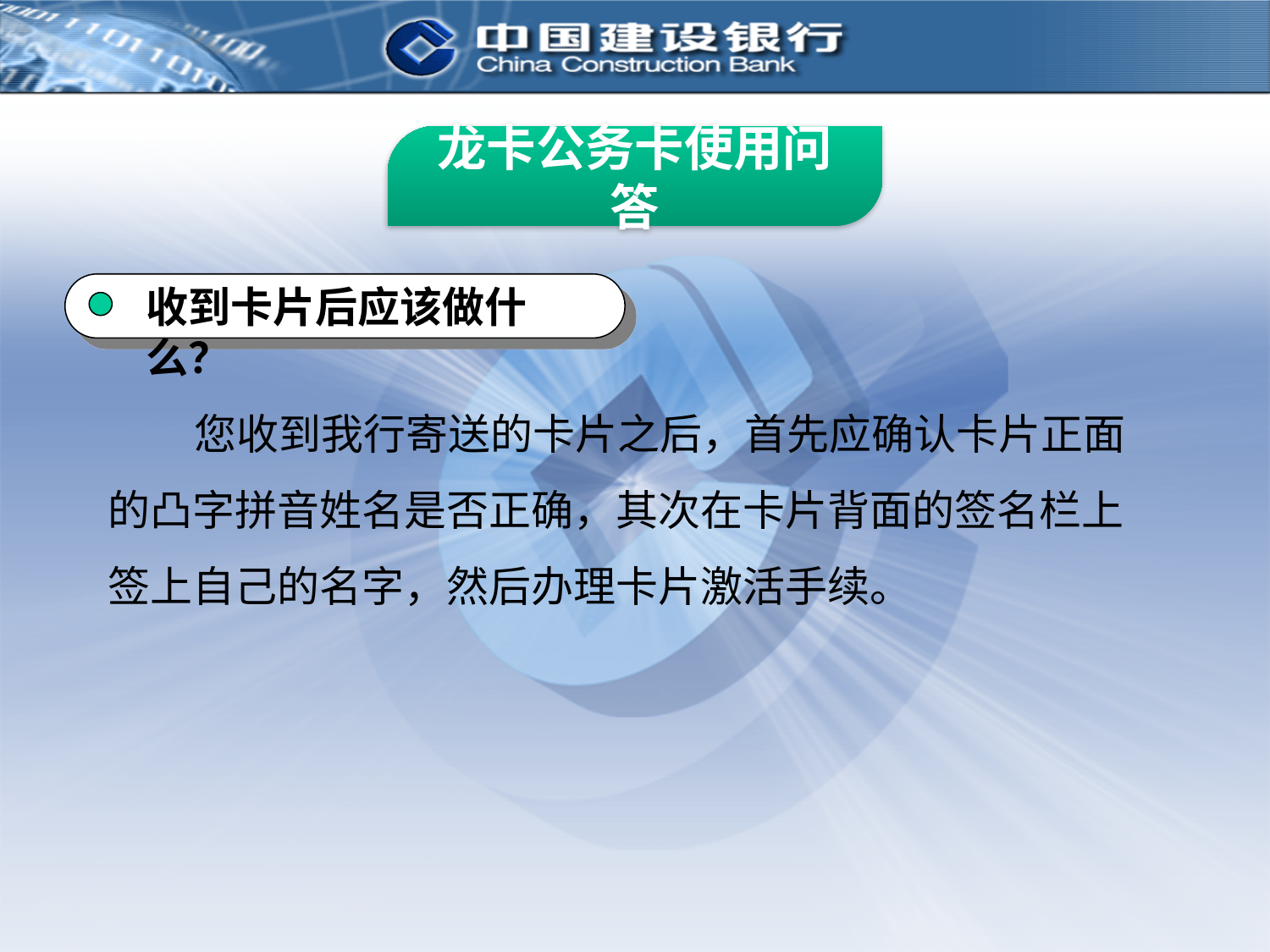

龙卡公务卡使用问答

收到卡片后应该做什么？

您收到我行寄送的卡片之后，首先应确认卡片正面的凸字拼音姓名是否正确，其次在卡片背面的签名栏上签上自己的名字，然后办理卡片激活手续。